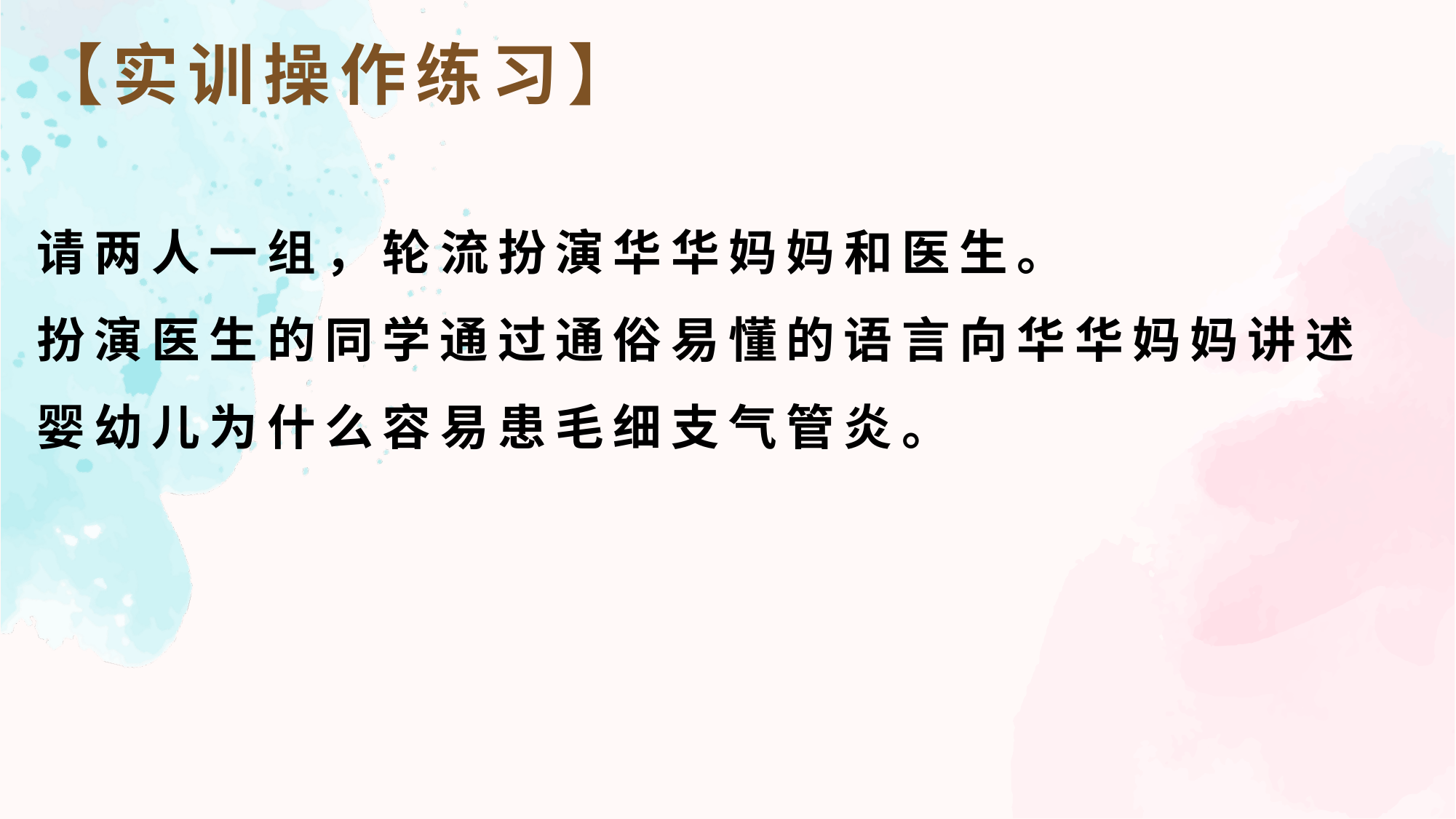

【实训操作练习】

请两人一组，轮流扮演华华妈妈和医生。
扮演医生的同学通过通俗易懂的语言向华华妈妈讲述婴幼儿为什么容易患毛细支气管炎。